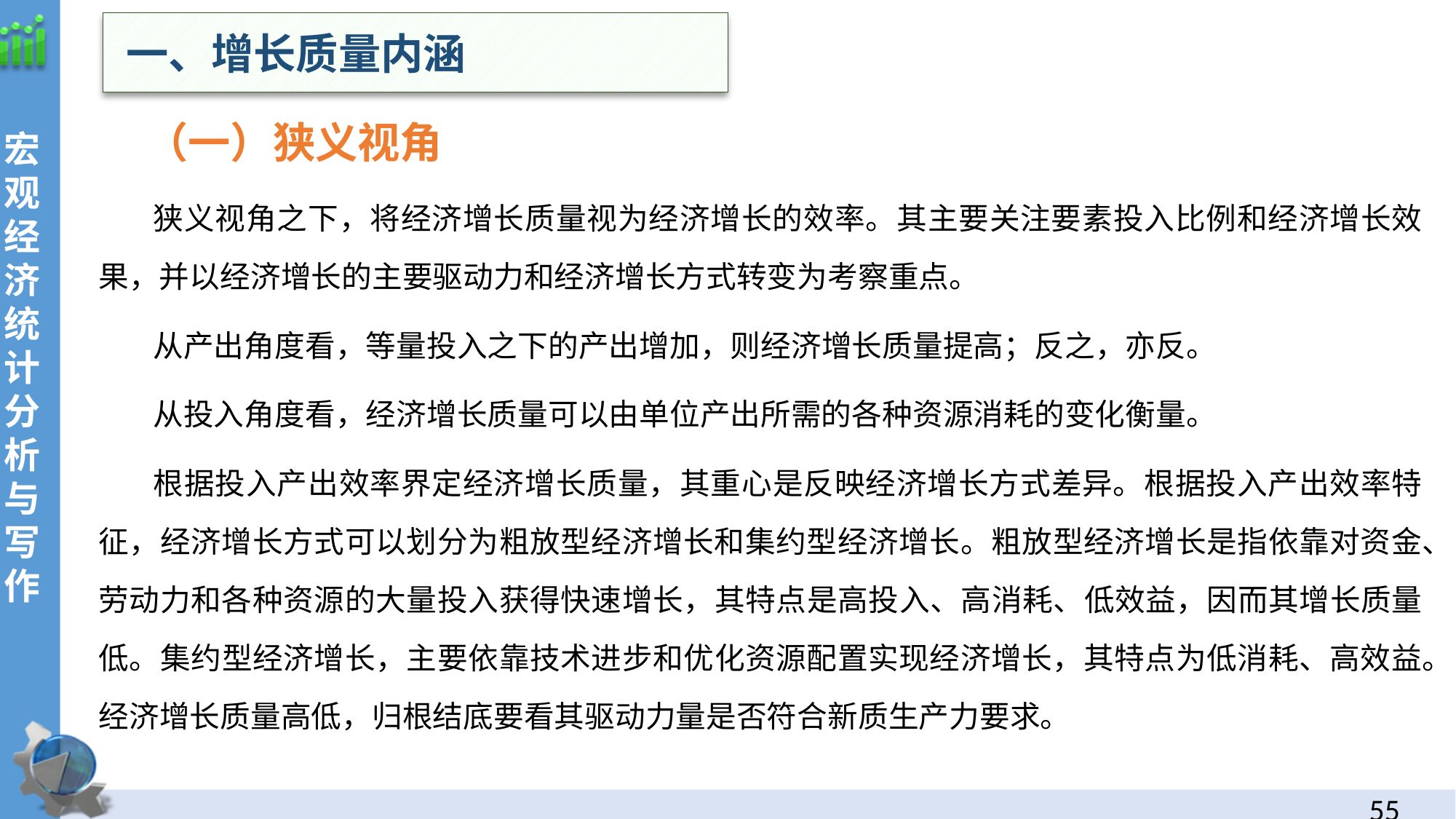

一、增长质量内涵
 （一）狭义视角
狭义视角之下，将经济增长质量视为经济增长的效率。其主要关注要素投入比例和经济增长效果，并以经济增长的主要驱动力和经济增长方式转变为考察重点。
从产出角度看，等量投入之下的产出增加，则经济增长质量提高；反之，亦反。
从投入角度看，经济增长质量可以由单位产出所需的各种资源消耗的变化衡量。
根据投入产出效率界定经济增长质量，其重心是反映经济增长方式差异。根据投入产出效率特征，经济增长方式可以划分为粗放型经济增长和集约型经济增长。粗放型经济增长是指依靠对资金、劳动力和各种资源的大量投入获得快速增长，其特点是高投入、高消耗、低效益，因而其增长质量低。集约型经济增长，主要依靠技术进步和优化资源配置实现经济增长，其特点为低消耗、高效益。经济增长质量高低，归根结底要看其驱动力量是否符合新质生产力要求。

55